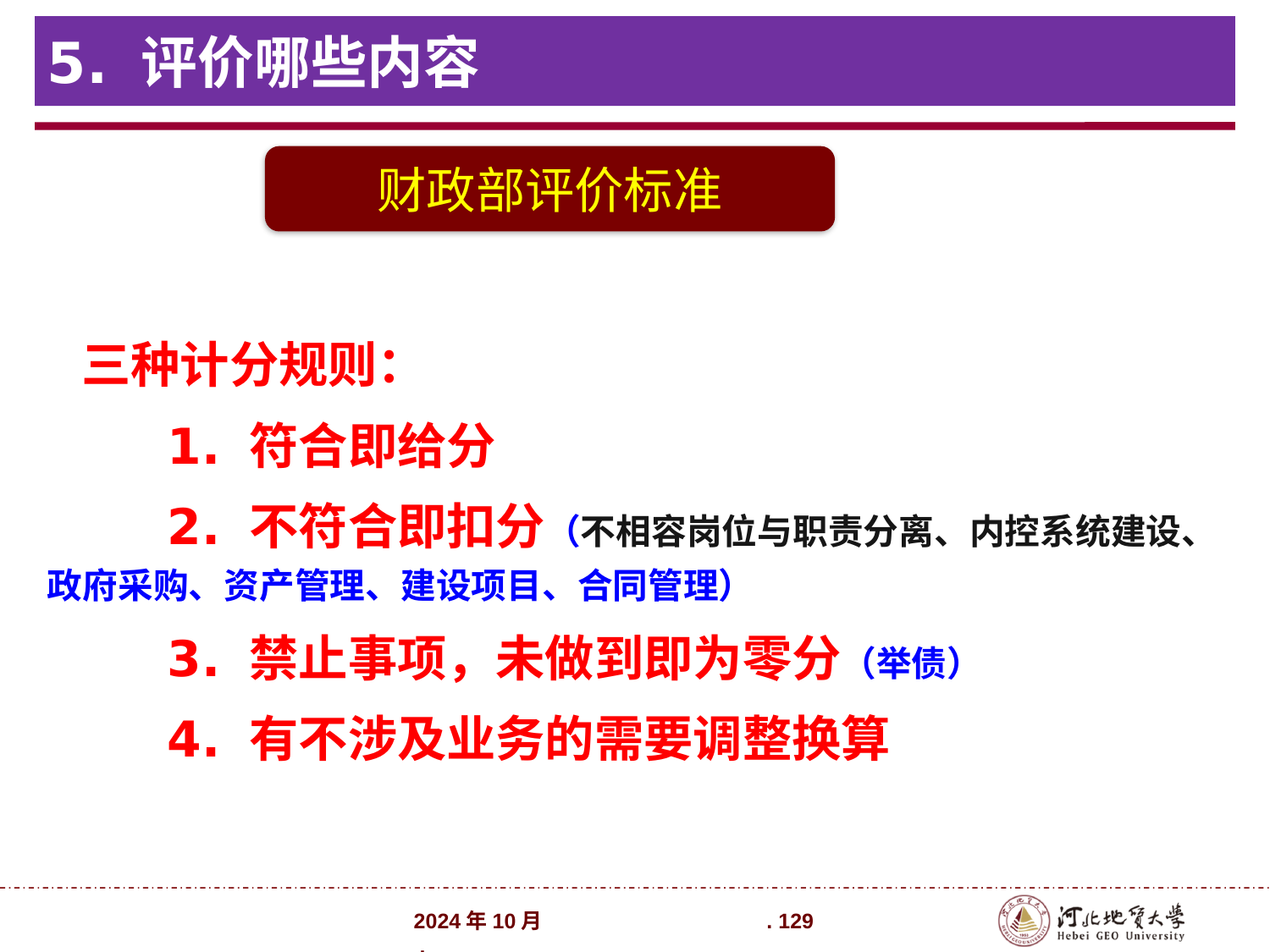

# 5. 评价哪些内容

  三种计分规则：
       1. 符合即给分
       2. 不符合即扣分（不相容岗位与职责分离、内控系统建设、政府采购、资产管理、建设项目、合同管理）
       3. 禁止事项，未做到即为零分（举债）
       4. 有不涉及业务的需要调整换算
财政部评价标准
2024年10月                                             . 129 .